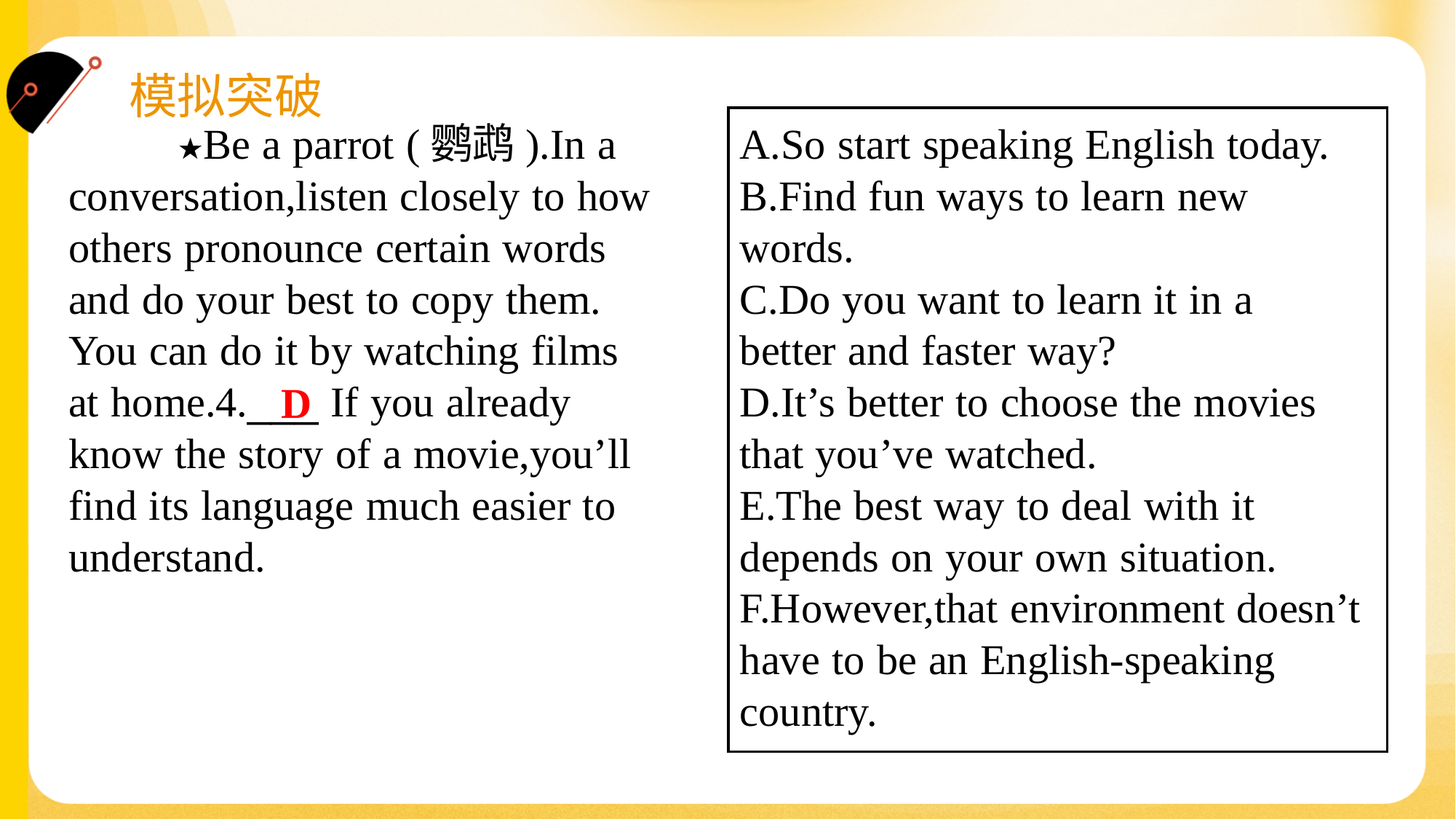

A.So start speaking English today.
B.Find fun ways to learn new
words.
C.Do you want to learn it in a
better and faster way?
D.It’s better to choose the movies
that you’ve watched.
E.The best way to deal with it
depends on your own situation.
F.However,that environment doesn’t
have to be an English-speaking
country.
	★Be a parrot (鹦鹉).In a
conversation,listen closely to how
others pronounce certain words
and do your best to copy them.
You can do it by watching films
at home.4.___ If you already
know the story of a movie,you’ll
find its language much easier to
understand.

D